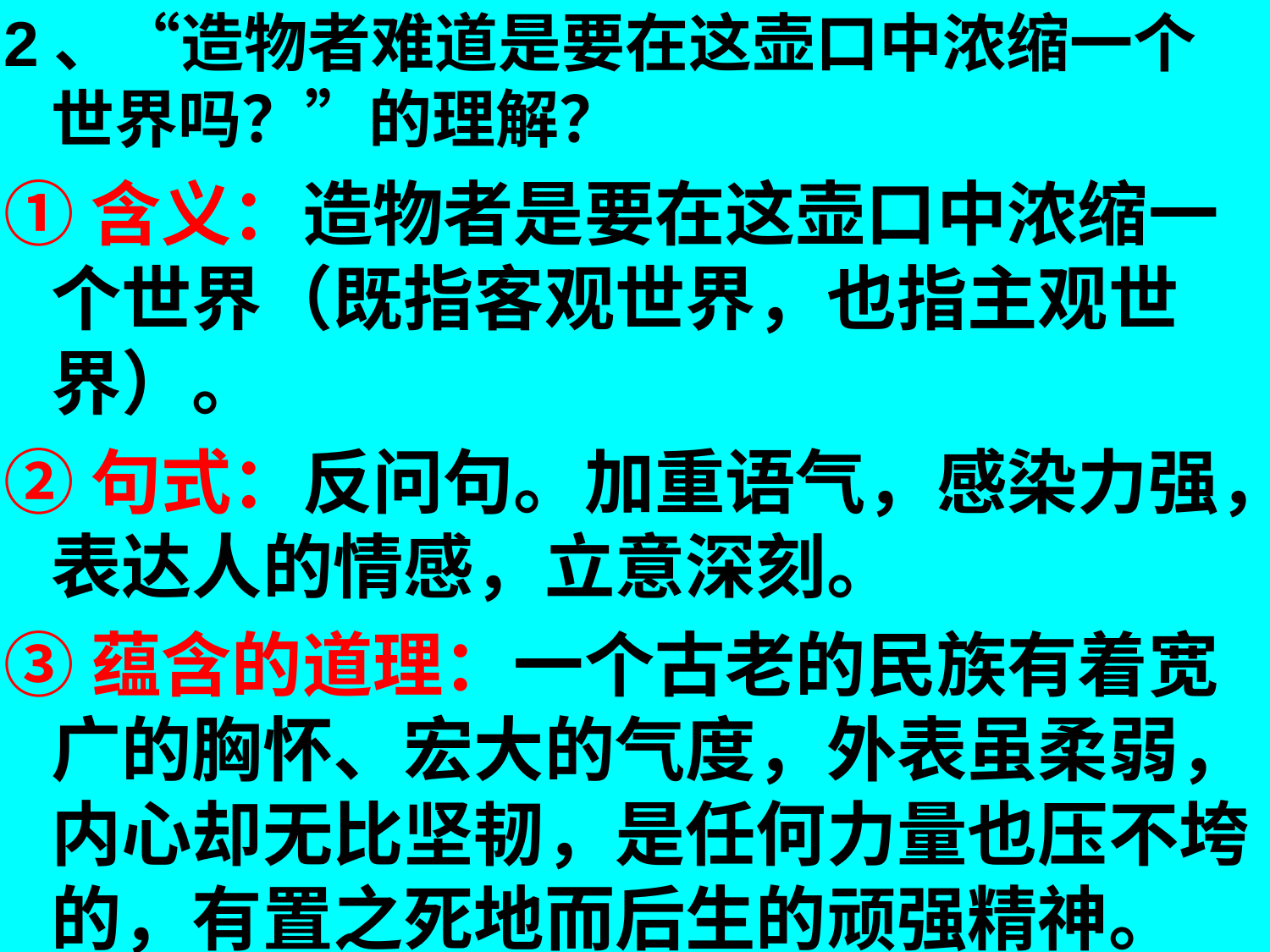

2、“造物者难道是要在这壶口中浓缩一个世界吗？”的理解？
①含义：造物者是要在这壶口中浓缩一个世界（既指客观世界，也指主观世界）。
②句式：反问句。加重语气，感染力强，表达人的情感，立意深刻。
③蕴含的道理：一个古老的民族有着宽广的胸怀、宏大的气度，外表虽柔弱，内心却无比坚韧，是任何力量也压不垮的，有置之死地而后生的顽强精神。